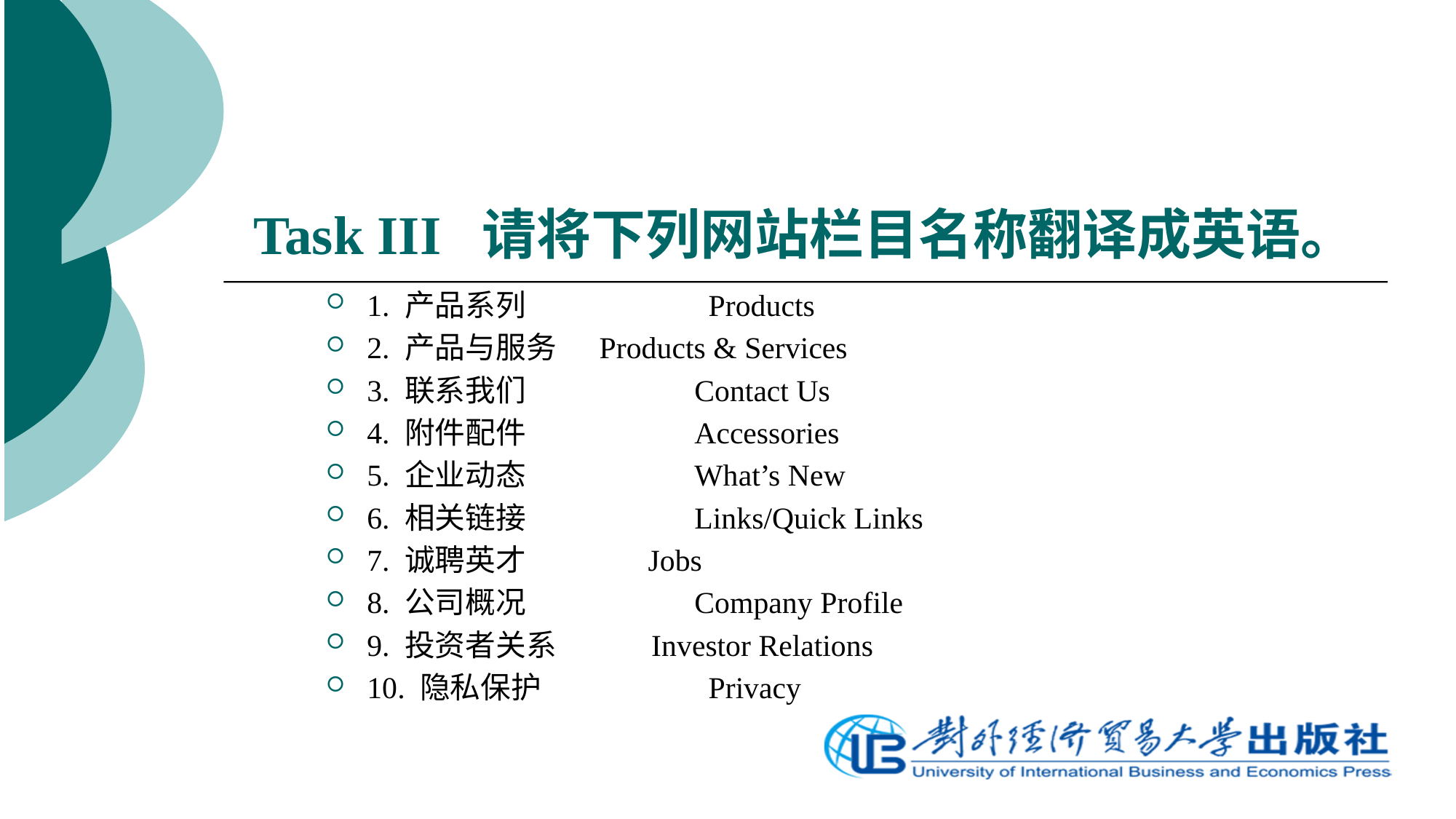

# Task III  请将下列网站栏目名称翻译成英语。
1. 产品系列		 Products
2. 产品与服务	 Products & Services
3. 联系我们	         	Contact Us
4. 附件配件	         	Accessories
5. 企业动态	         	What’s New
6. 相关链接	         	Links/Quick Links
7. 诚聘英才                 Jobs
8. 公司概况	         	Company Profile
9. 投资者关系             Investor Relations
10. 隐私保护		 Privacy